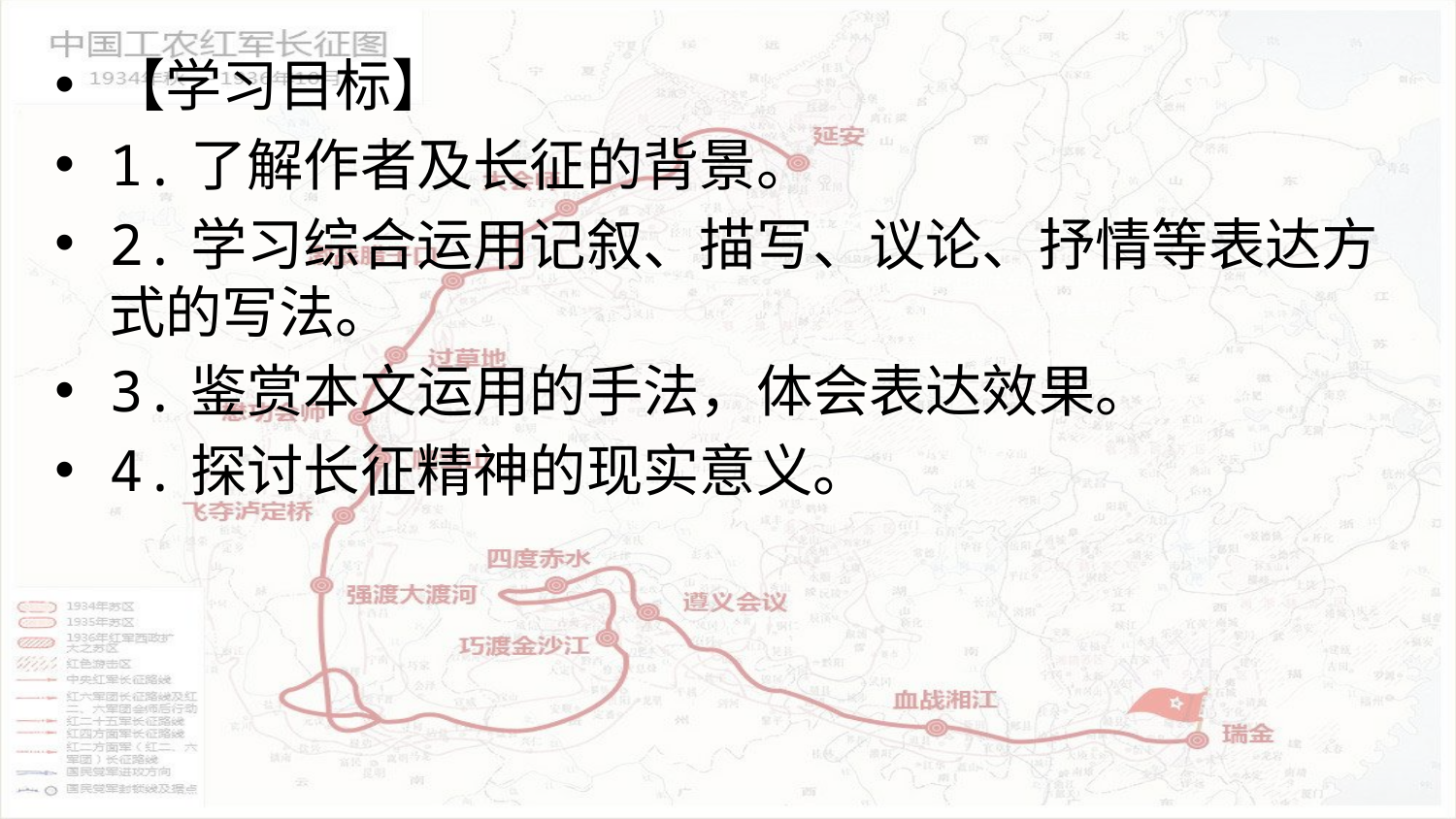

【学习目标】
1.了解作者及长征的背景。
2.学习综合运用记叙、描写、议论、抒情等表达方式的写法。
3.鉴赏本文运用的手法，体会表达效果。
4.探讨长征精神的现实意义。